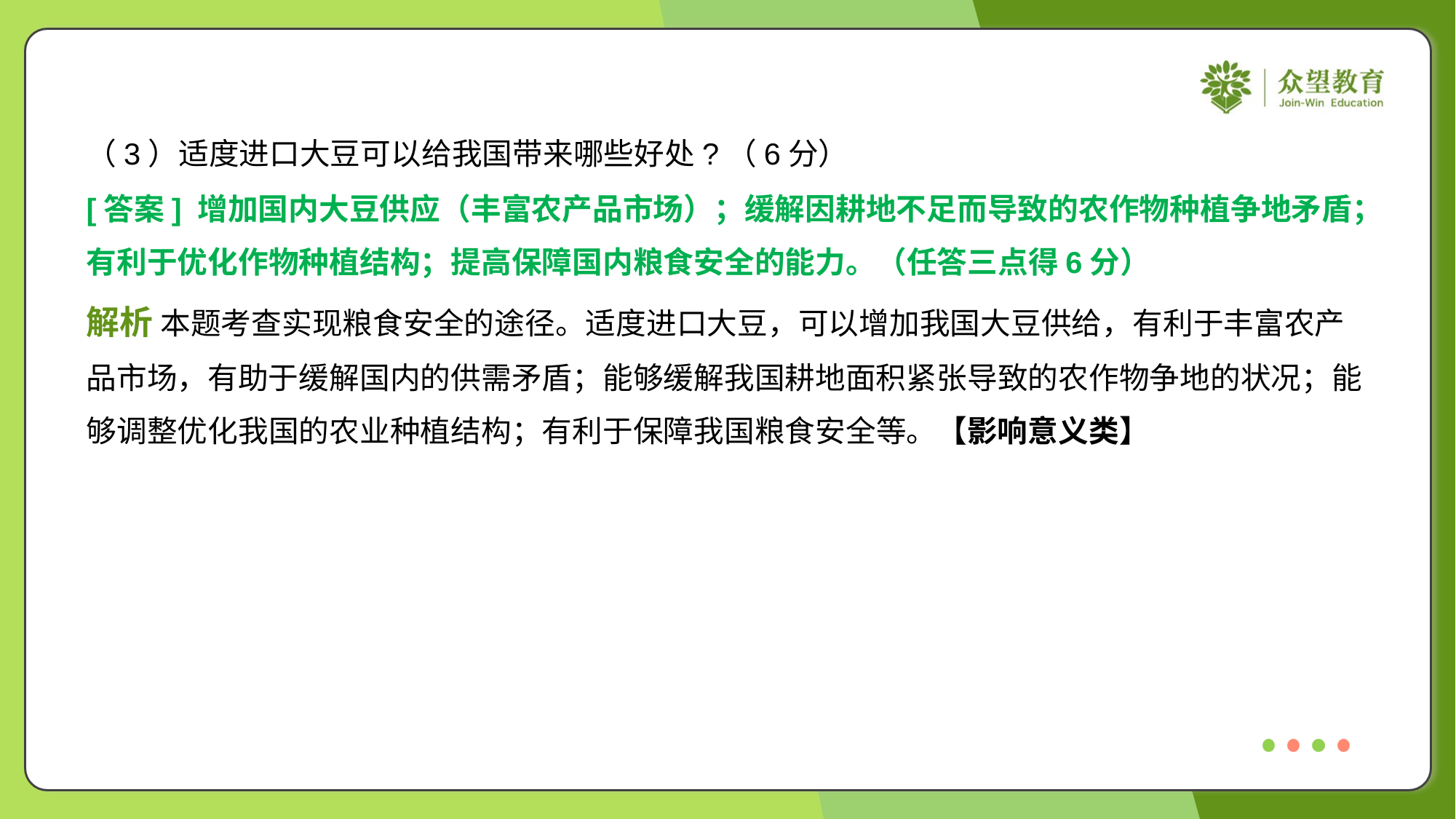

（3）适度进口大豆可以给我国带来哪些好处?（6分）
[答案] 增加国内大豆供应（丰富农产品市场）；缓解因耕地不足而导致的农作物种植争地矛盾；
有利于优化作物种植结构；提高保障国内粮食安全的能力。（任答三点得6分）
解析 本题考查实现粮食安全的途径。适度进口大豆，可以增加我国大豆供给，有利于丰富农产
品市场，有助于缓解国内的供需矛盾；能够缓解我国耕地面积紧张导致的农作物争地的状况；能
够调整优化我国的农业种植结构；有利于保障我国粮食安全等。【影响意义类】